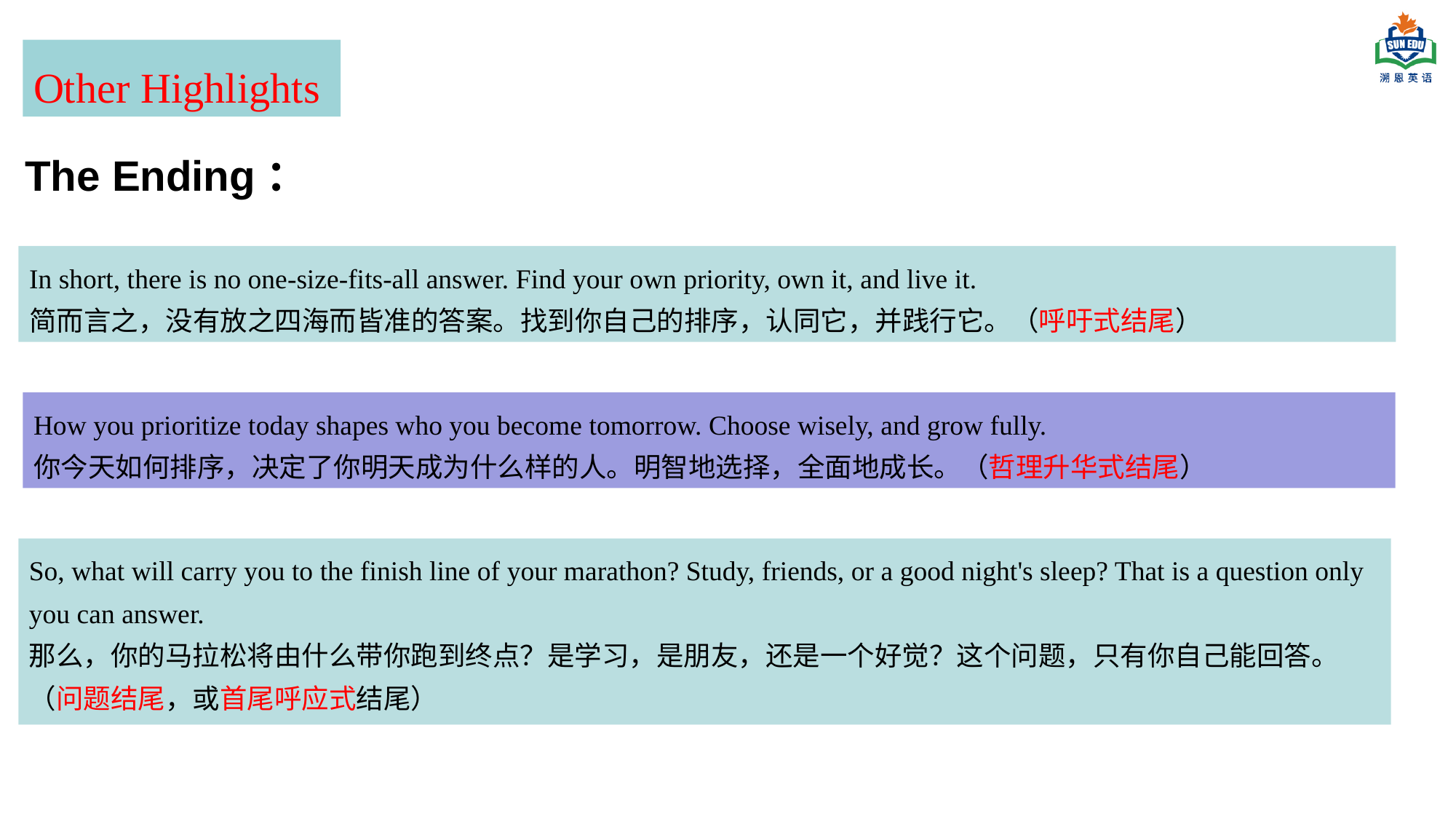

Other Highlights
The Ending：
In short, there is no one-size-fits-all answer. Find your own priority, own it, and live it.
简而言之，没有放之四海而皆准的答案。找到你自己的排序，认同它，并践行它。（呼吁式结尾）
How you prioritize today shapes who you become tomorrow. Choose wisely, and grow fully.
你今天如何排序，决定了你明天成为什么样的人。明智地选择，全面地成长。（哲理升华式结尾）
So, what will carry you to the finish line of your marathon? Study, friends, or a good night's sleep? That is a question only you can answer.
那么，你的马拉松将由什么带你跑到终点？是学习，是朋友，还是一个好觉？这个问题，只有你自己能回答。（问题结尾，或首尾呼应式结尾）